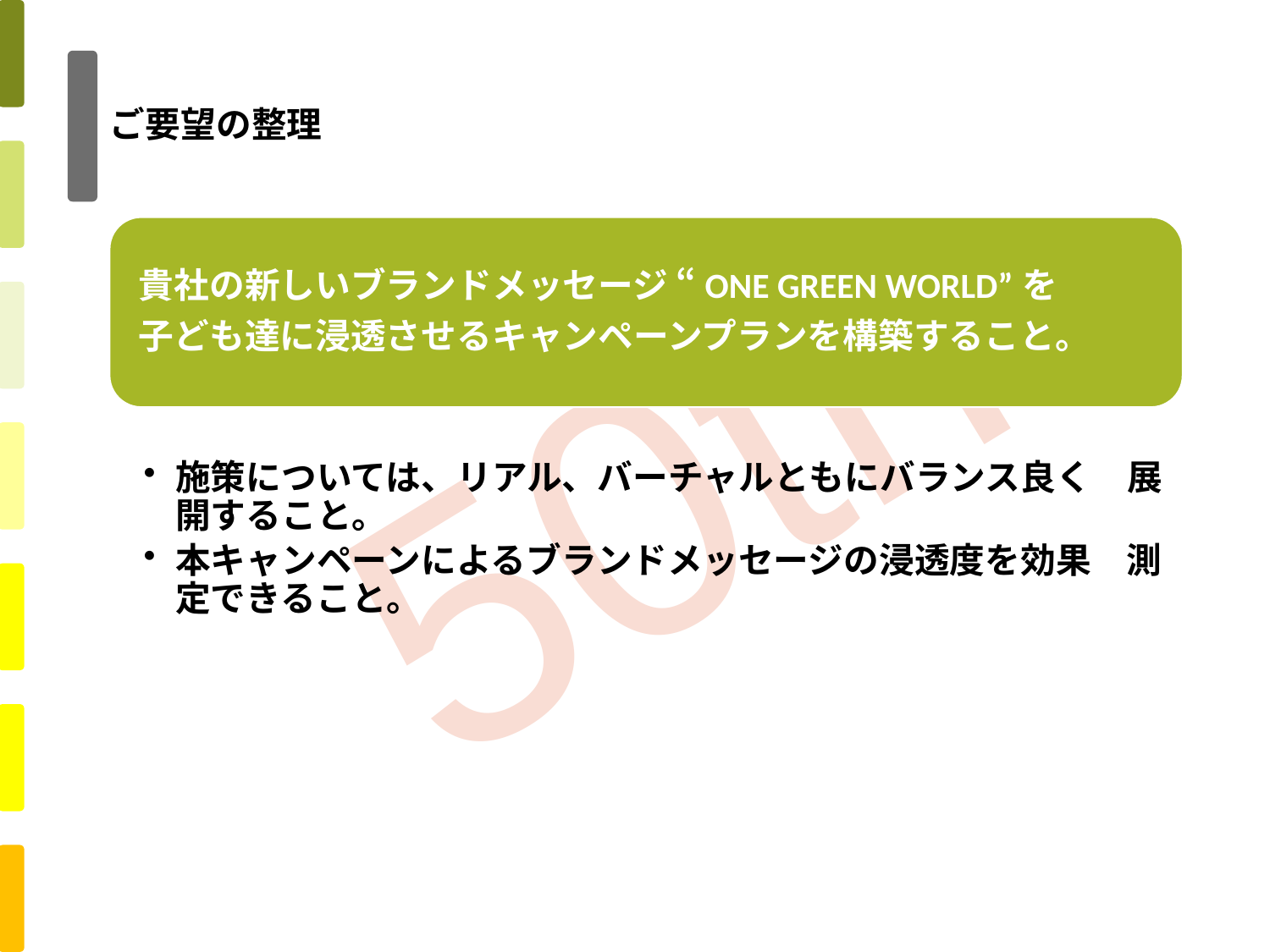

# ご要望の整理
貴社の新しいブランドメッセージ “ONE GREEN WORLD”を
子ども達に浸透させるキャンペーンプランを構築すること。

施策については、リアル、バーチャルともにバランス良く　展開すること。
本キャンペーンによるブランドメッセージの浸透度を効果　測定できること。